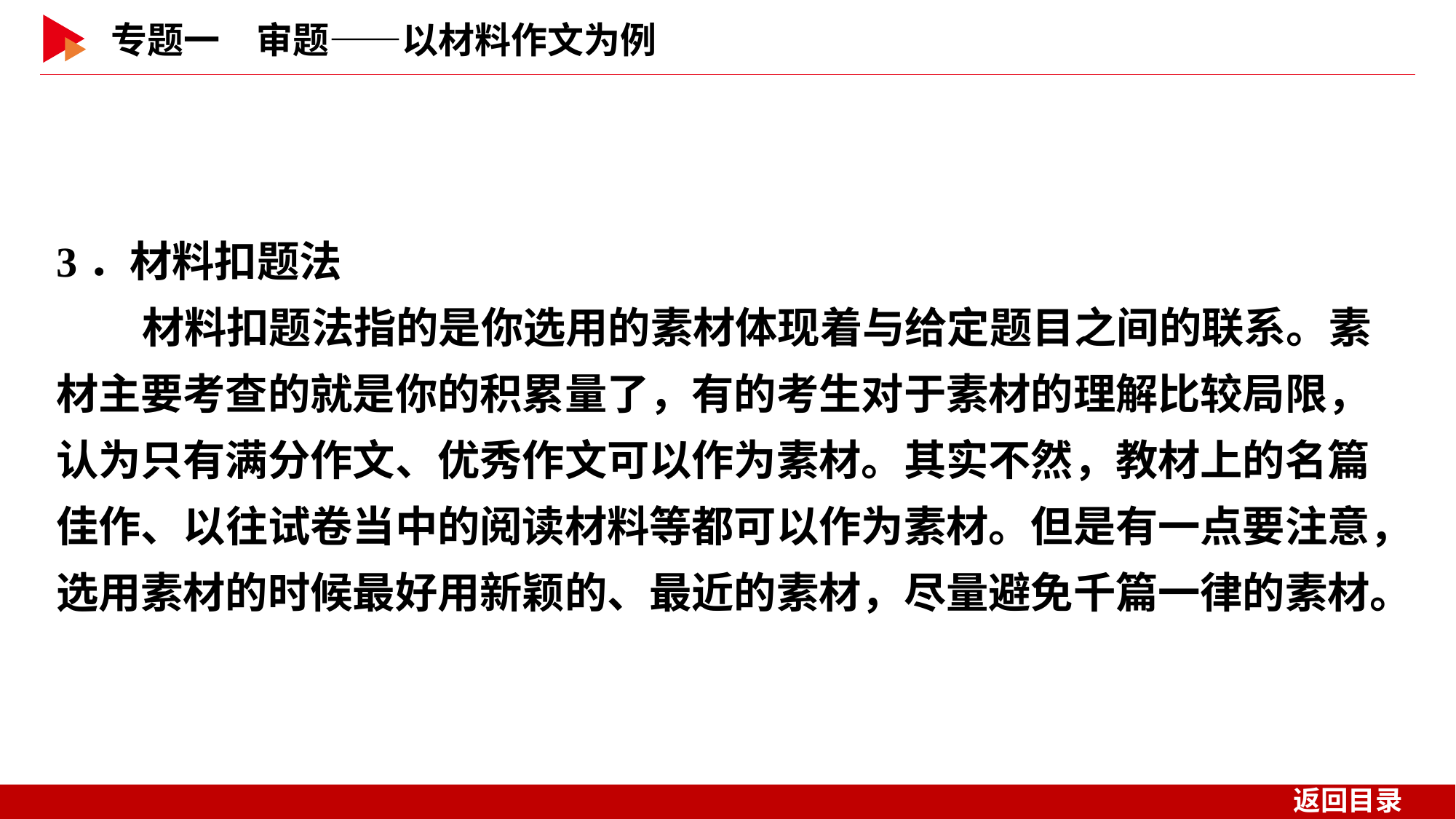

3．材料扣题法
材料扣题法指的是你选用的素材体现着与给定题目之间的联系。素材主要考查的就是你的积累量了，有的考生对于素材的理解比较局限，认为只有满分作文、优秀作文可以作为素材。其实不然，教材上的名篇佳作、以往试卷当中的阅读材料等都可以作为素材。但是有一点要注意，选用素材的时候最好用新颖的、最近的素材，尽量避免千篇一律的素材。